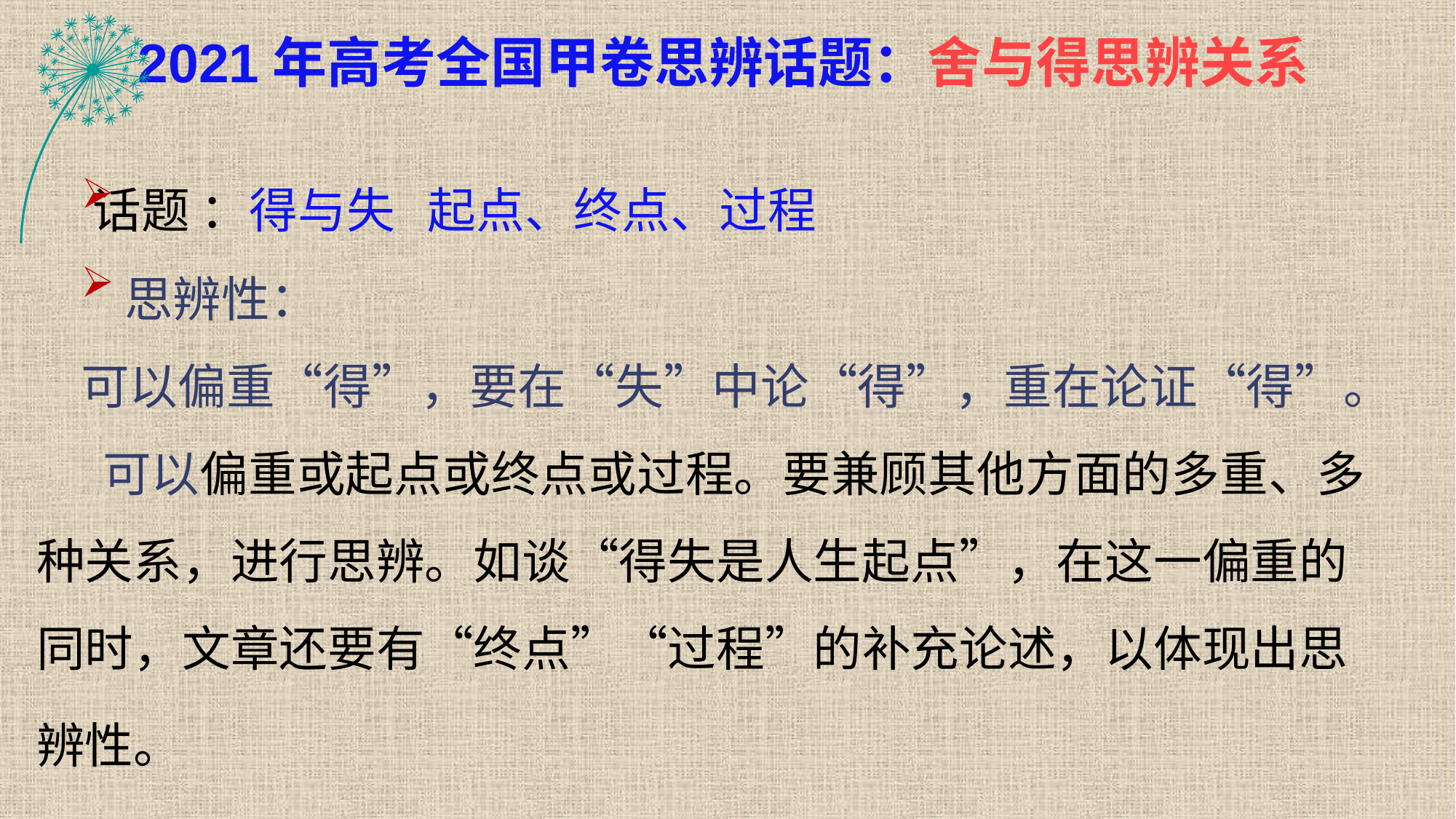

2021年高考全国甲卷思辨话题：舍与得思辨关系

    话题 ：得与失   起点、终点、过程
       思辨性：
   可以偏重“得”，要在“失”中论“得”，重在论证“得”。
     可以偏重或起点或终点或过程。要兼顾其他方面的多重、多种关系，进行思辨。如谈“得失是人生起点”，在这一偏重的同时，文章还要有“终点”“过程”的补充论述，以体现出思辨性。

97